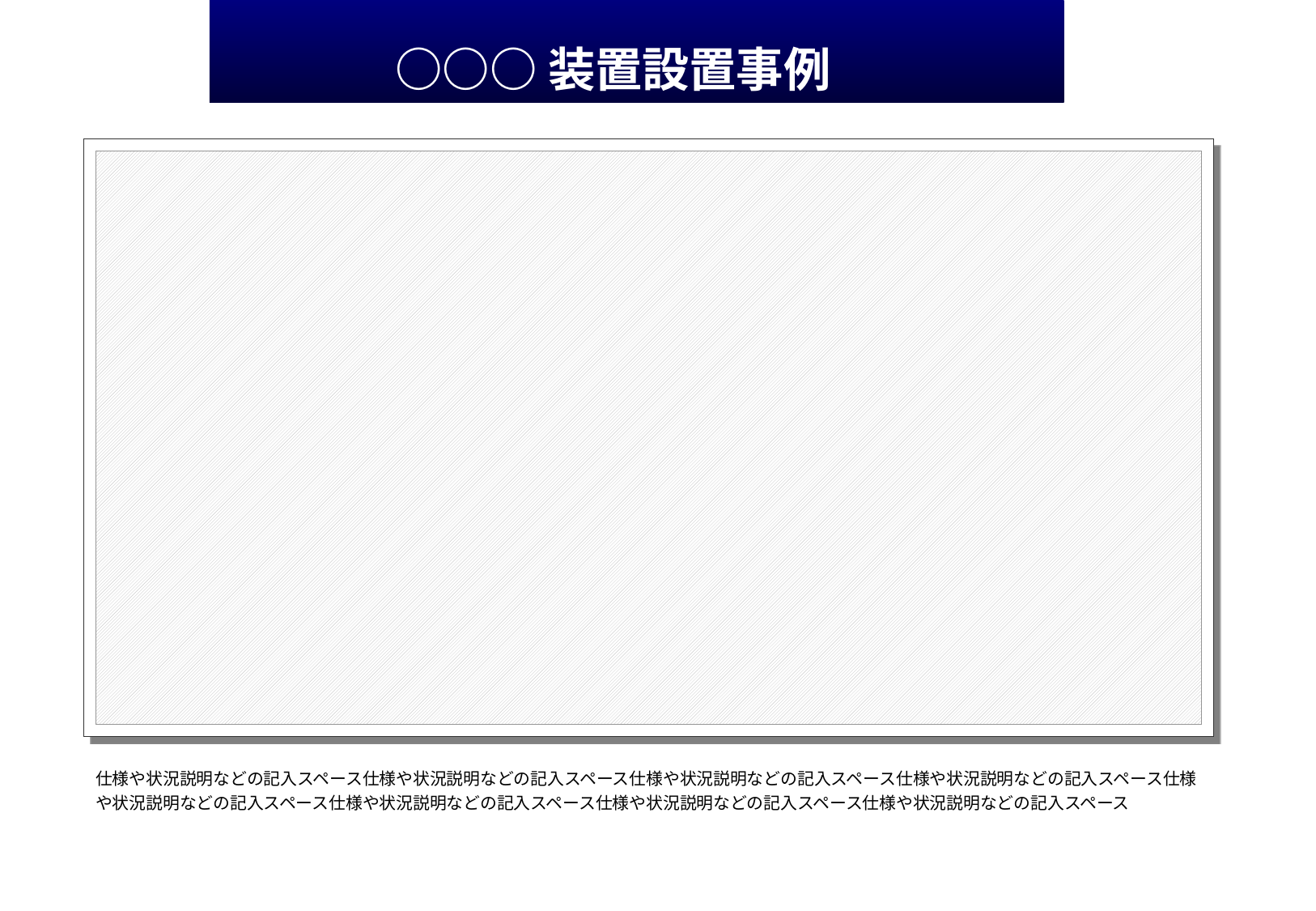

○○○装置設置事例

仕様や状況説明などの記入スペース仕様や状況説明などの記入スペース仕様や状況説明などの記入スペース仕様や状況説明などの記入スペース仕様や状況説明などの記入スペース仕様や状況説明などの記入スペース仕様や状況説明などの記入スペース仕様や状況説明などの記入スペース